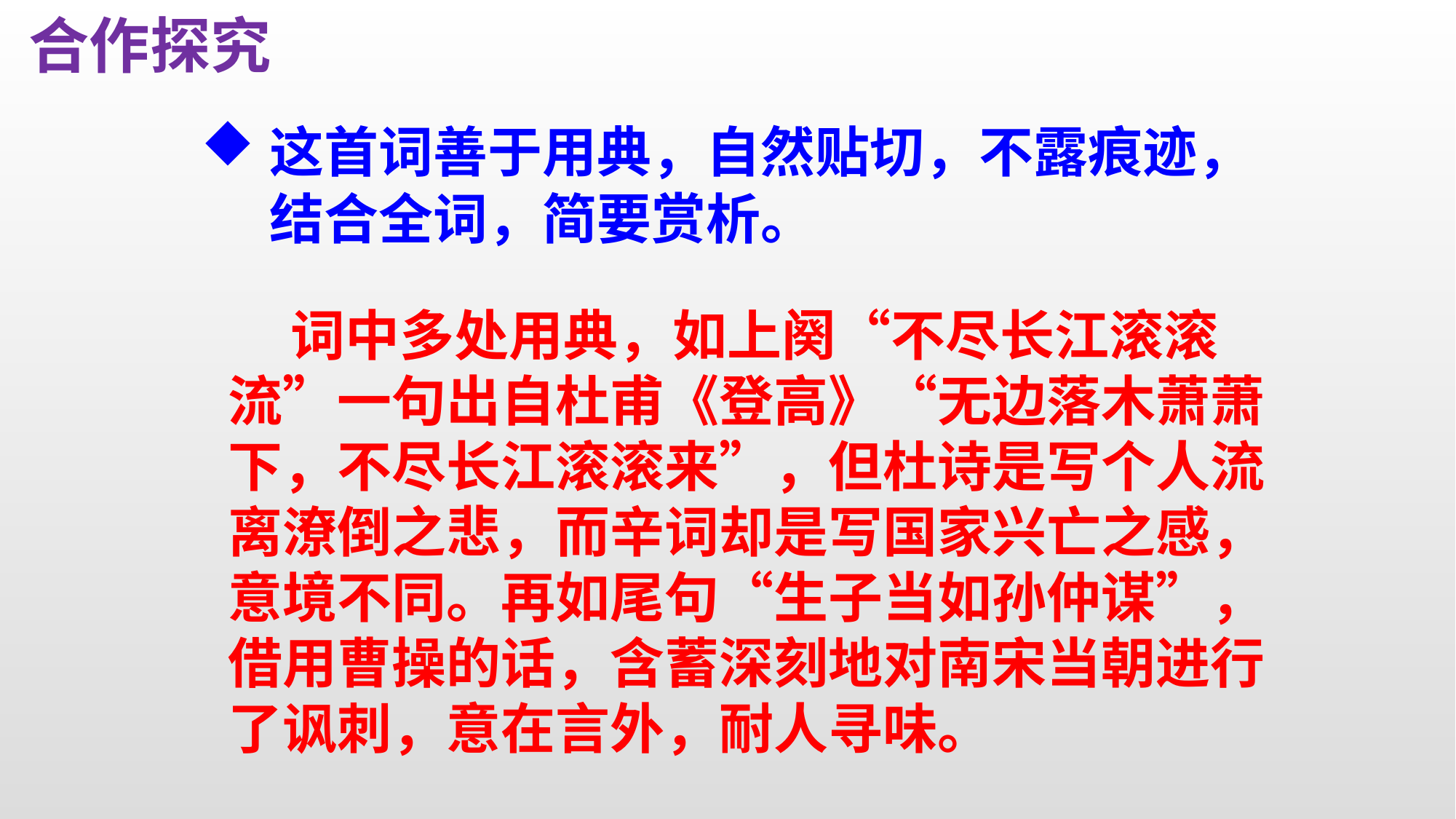

合作探究
这首词善于用典，自然贴切，不露痕迹，结合全词，简要赏析。
    词中多处用典，如上阕“不尽长江滚滚流”一句出自杜甫《登高》“无边落木萧萧下，不尽长江滚滚来”，但杜诗是写个人流离潦倒之悲，而辛词却是写国家兴亡之感，意境不同。再如尾句“生子当如孙仲谋”，借用曹操的话，含蓄深刻地对南宋当朝进行了讽刺，意在言外，耐人寻味。